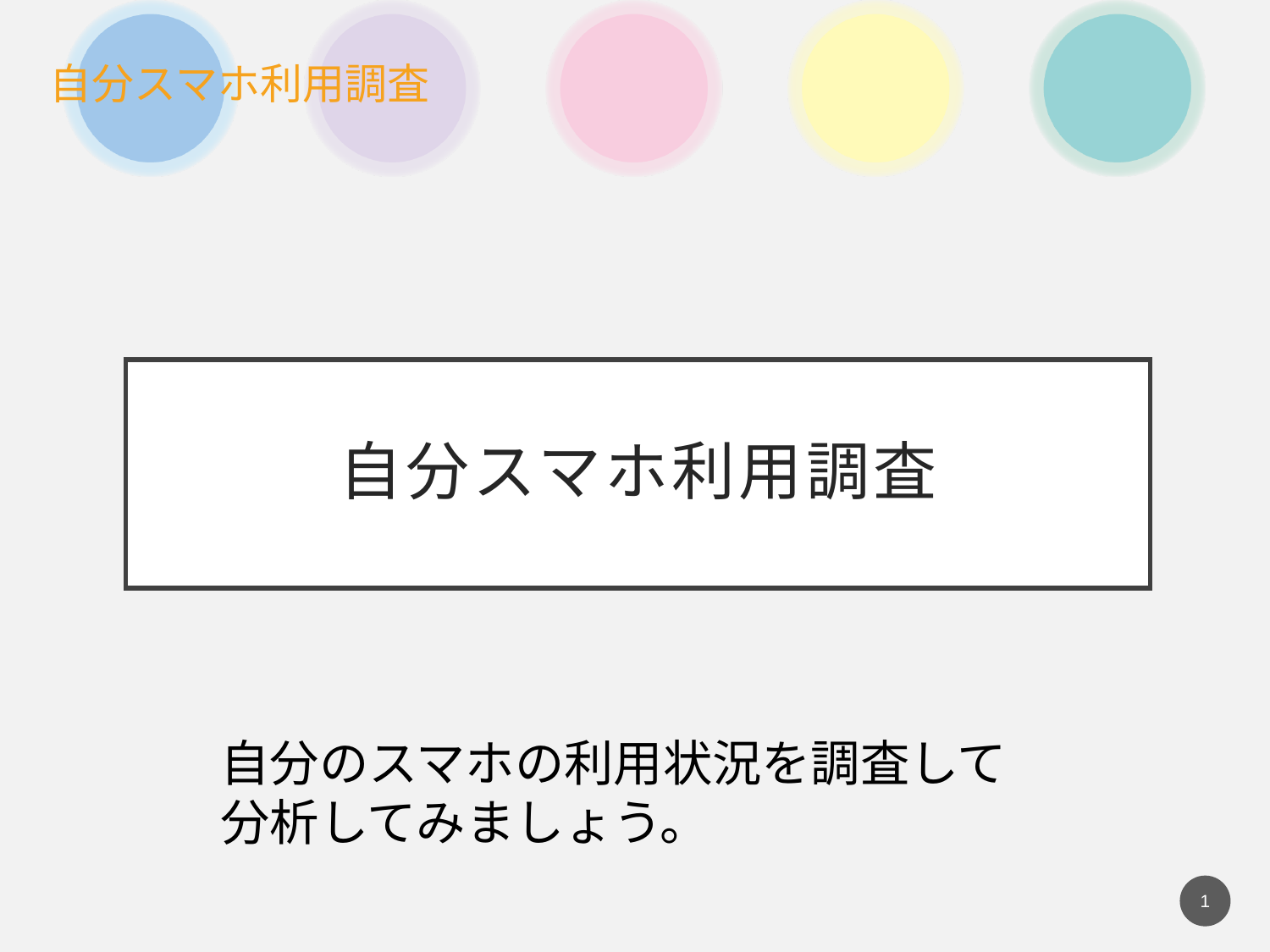

自分スマホ利用調査
自分のスマホの利用状況を調査して分析してみましょう。
1